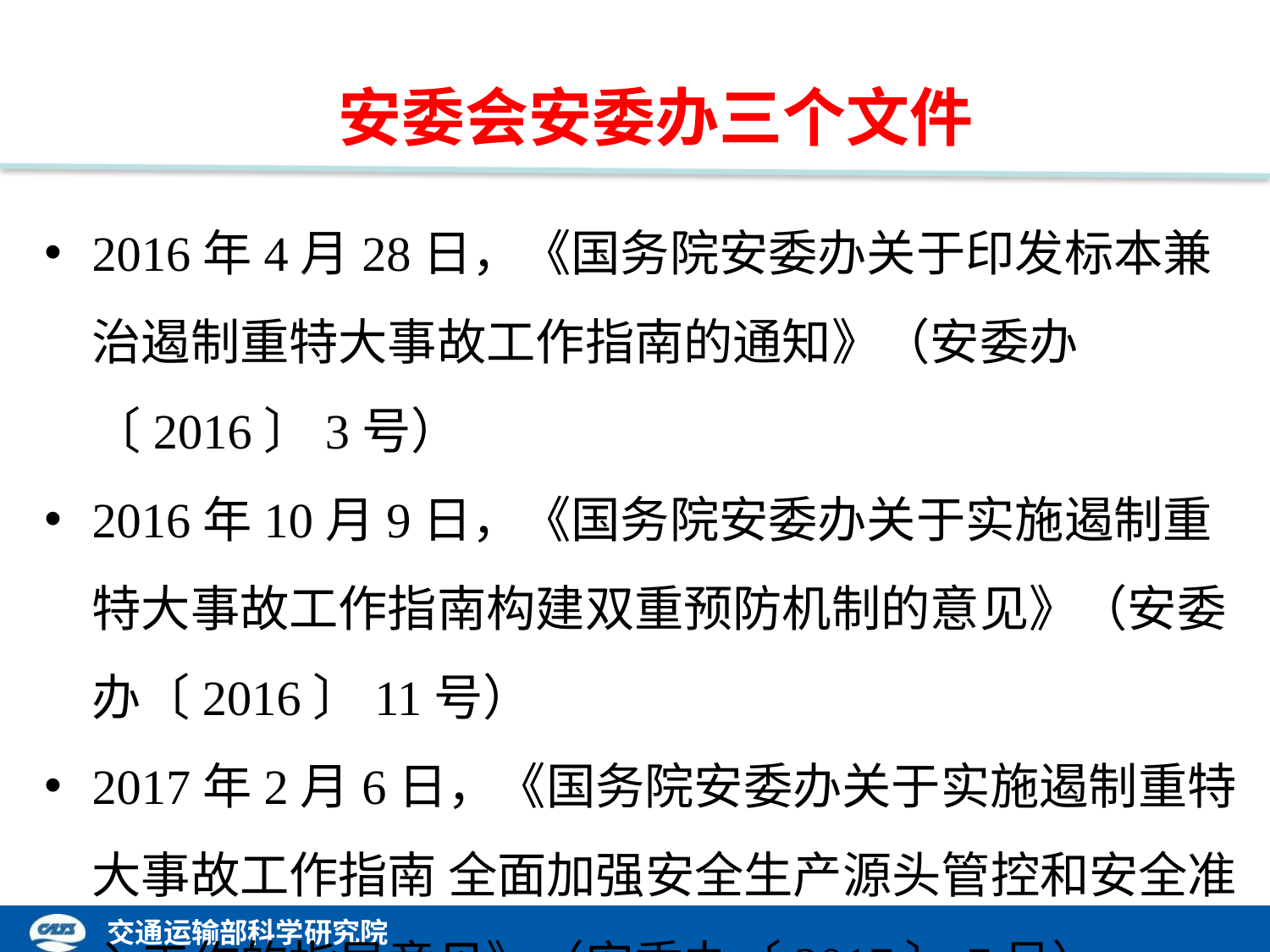

安委会安委办三个文件

2016年4月28日，《国务院安委办关于印发标本兼治遏制重特大事故工作指南的通知》（安委办〔2016〕3号）
2016年10月9日，《国务院安委办关于实施遏制重特大事故工作指南构建双重预防机制的意见》（安委办〔2016〕11号）
2017年2月6日，《国务院安委办关于实施遏制重特大事故工作指南 全面加强安全生产源头管控和安全准入工作的指导意见》（安委办〔2017〕7号）